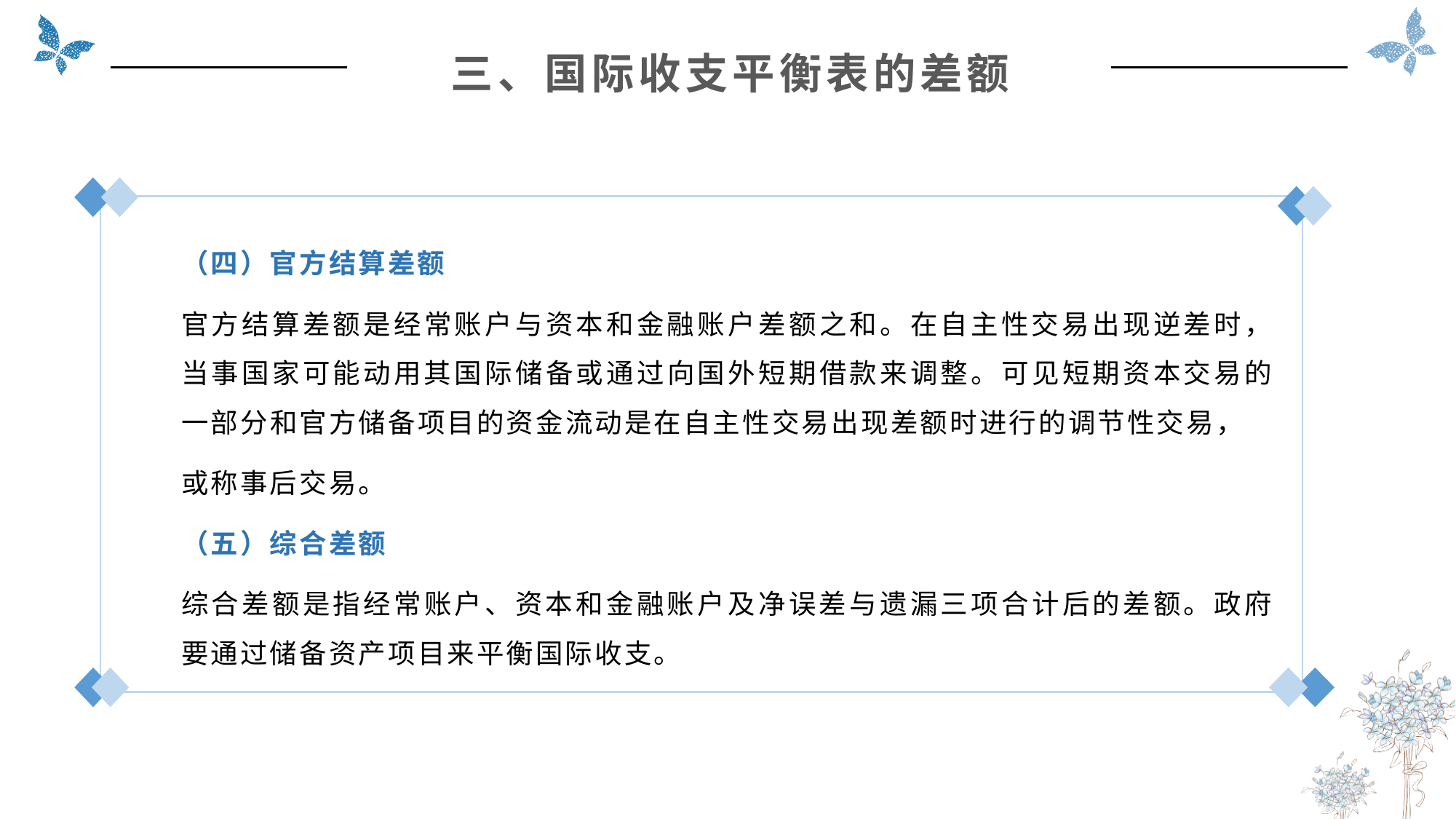

三、国际收支平衡表的差额

（四）官方结算差额
官方结算差额是经常账户与资本和金融账户差额之和。在自主性交易出现逆差时，当事国家可能动用其国际储备或通过向国外短期借款来调整。可见短期资本交易的一部分和官方储备项目的资金流动是在自主性交易出现差额时进行的调节性交易，
或称事后交易。
（五）综合差额
综合差额是指经常账户、资本和金融账户及净误差与遗漏三项合计后的差额。政府要通过储备资产项目来平衡国际收支。